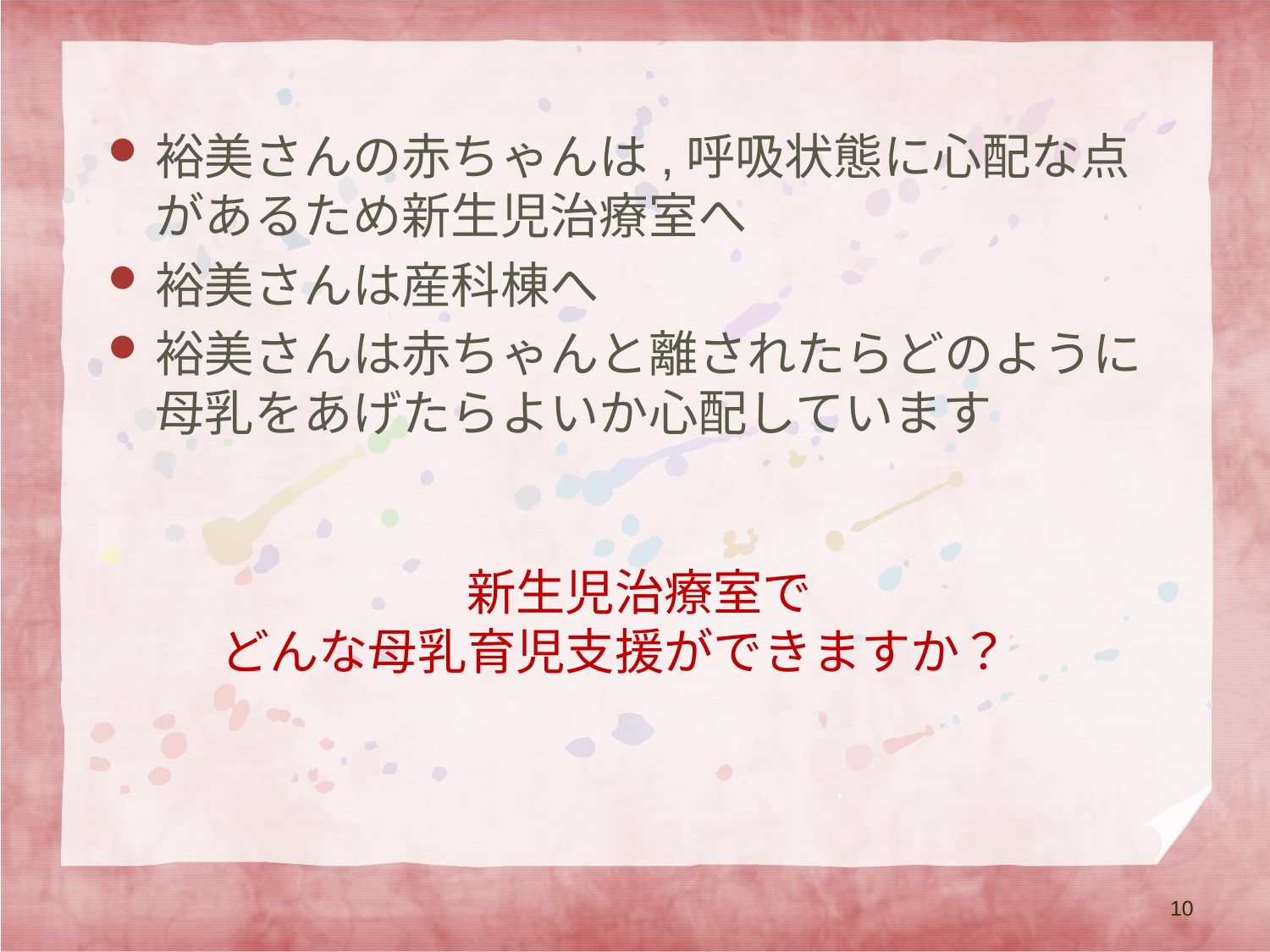

裕美さんの赤ちゃんは,呼吸状態に心配な点があるため新生児治療室へ
裕美さんは産科棟へ
裕美さんは赤ちゃんと離されたらどのように母乳をあげたらよいか心配しています

　新生児治療室で
どんな母乳育児支援ができますか？

10